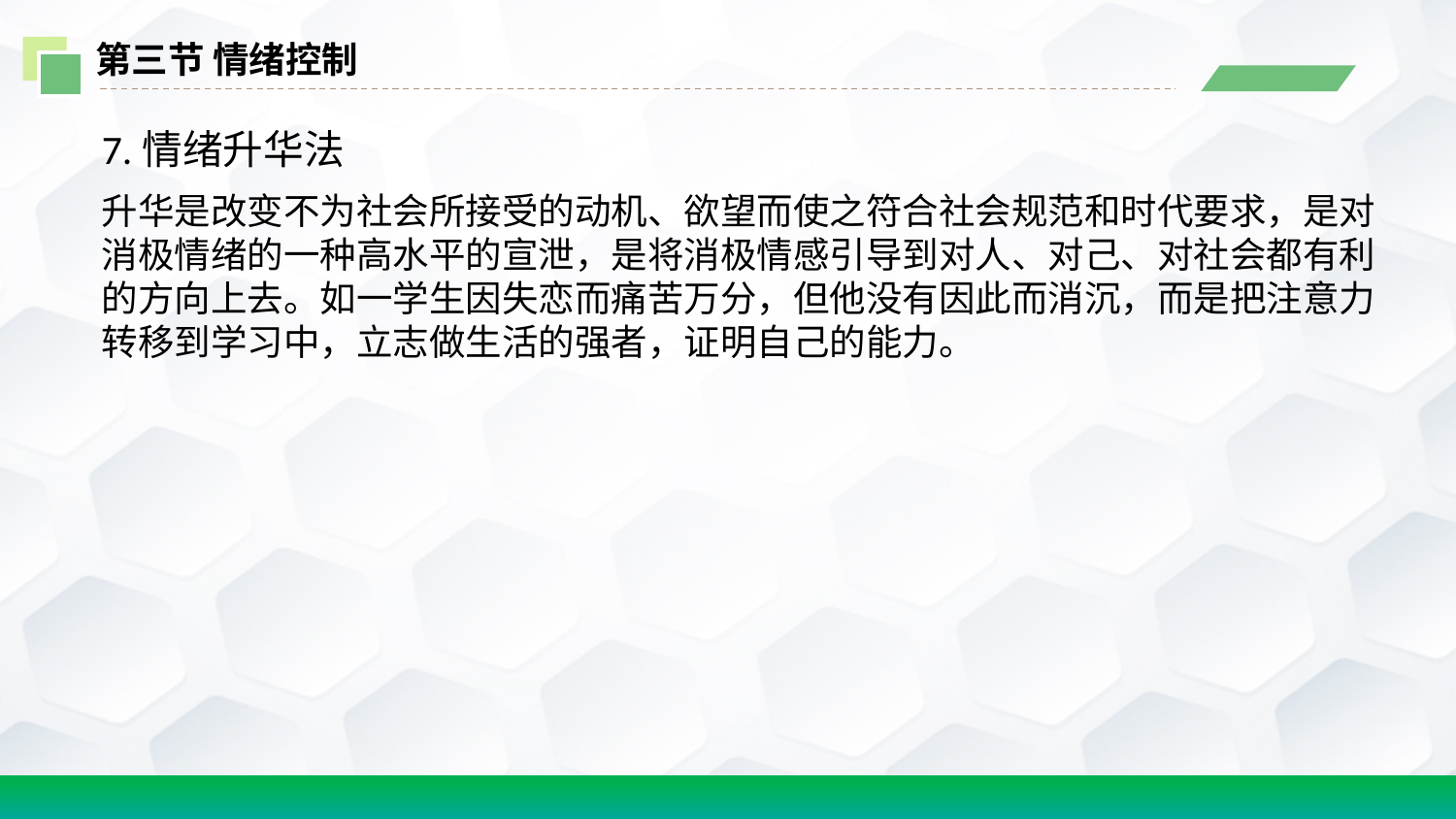

第三节 情绪控制
7.情绪升华法
升华是改变不为社会所接受的动机、欲望而使之符合社会规范和时代要求，是对消极情绪的一种高水平的宣泄，是将消极情感引导到对人、对己、对社会都有利的方向上去。如一学生因失恋而痛苦万分，但他没有因此而消沉，而是把注意力转移到学习中，立志做生活的强者，证明自己的能力。